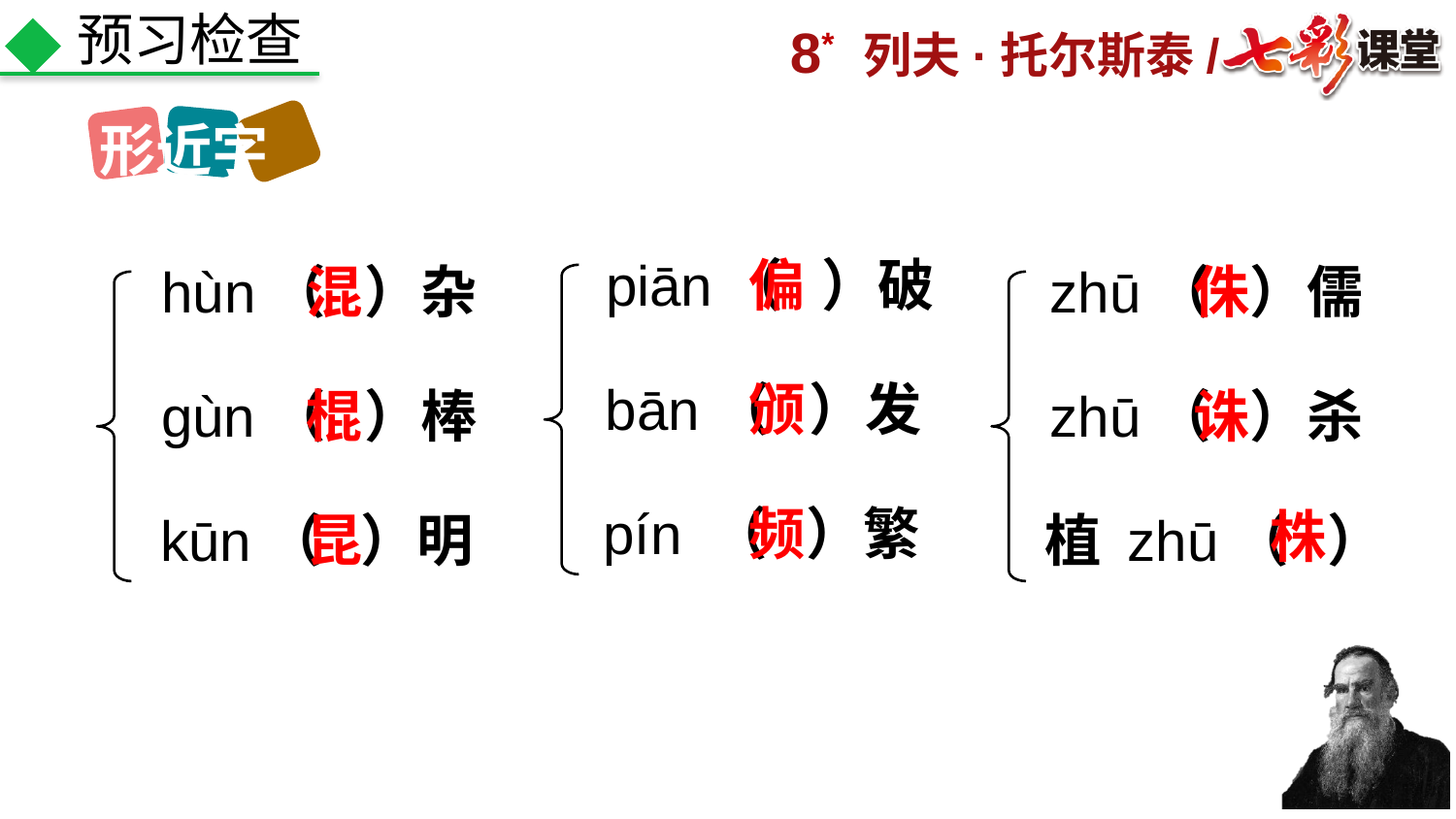

预习检查

形近字

piān（   ）破
偏
hùn（   ）杂
混
zhū（   ）儒
侏

bān（   ）发
颁
gùn（   ）棒
棍
zhū（   ）杀
诛
pín （   ）繁
频
株
kūn（   ）明
昆
植 zhū（   ）